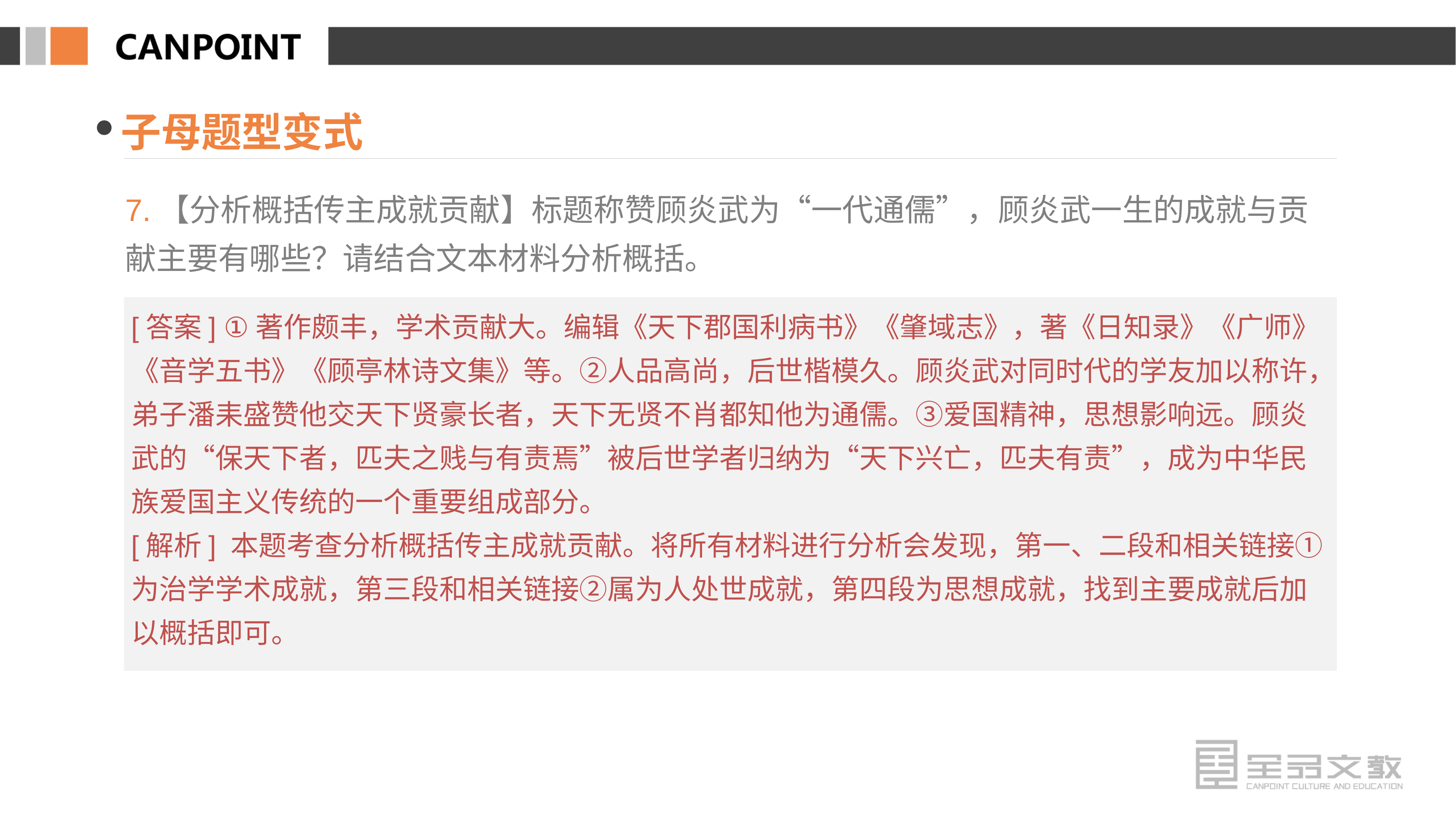

子母题型变式

7.【分析概括传主成就贡献】标题称赞顾炎武为“一代通儒”，顾炎武一生的成就与贡献主要有哪些？请结合文本材料分析概括。
[答案] ①著作颇丰，学术贡献大。编辑《天下郡国利病书》《肇域志》，著《日知录》《广师》《音学五书》《顾亭林诗文集》等。②人品高尚，后世楷模久。顾炎武对同时代的学友加以称许，弟子潘耒盛赞他交天下贤豪长者，天下无贤不肖都知他为通儒。③爱国精神，思想影响远。顾炎武的“保天下者，匹夫之贱与有责焉”被后世学者归纳为“天下兴亡，匹夫有责”，成为中华民族爱国主义传统的一个重要组成部分。
[解析] 本题考查分析概括传主成就贡献。将所有材料进行分析会发现，第一、二段和相关链接①为治学学术成就，第三段和相关链接②属为人处世成就，第四段为思想成就，找到主要成就后加以概括即可。